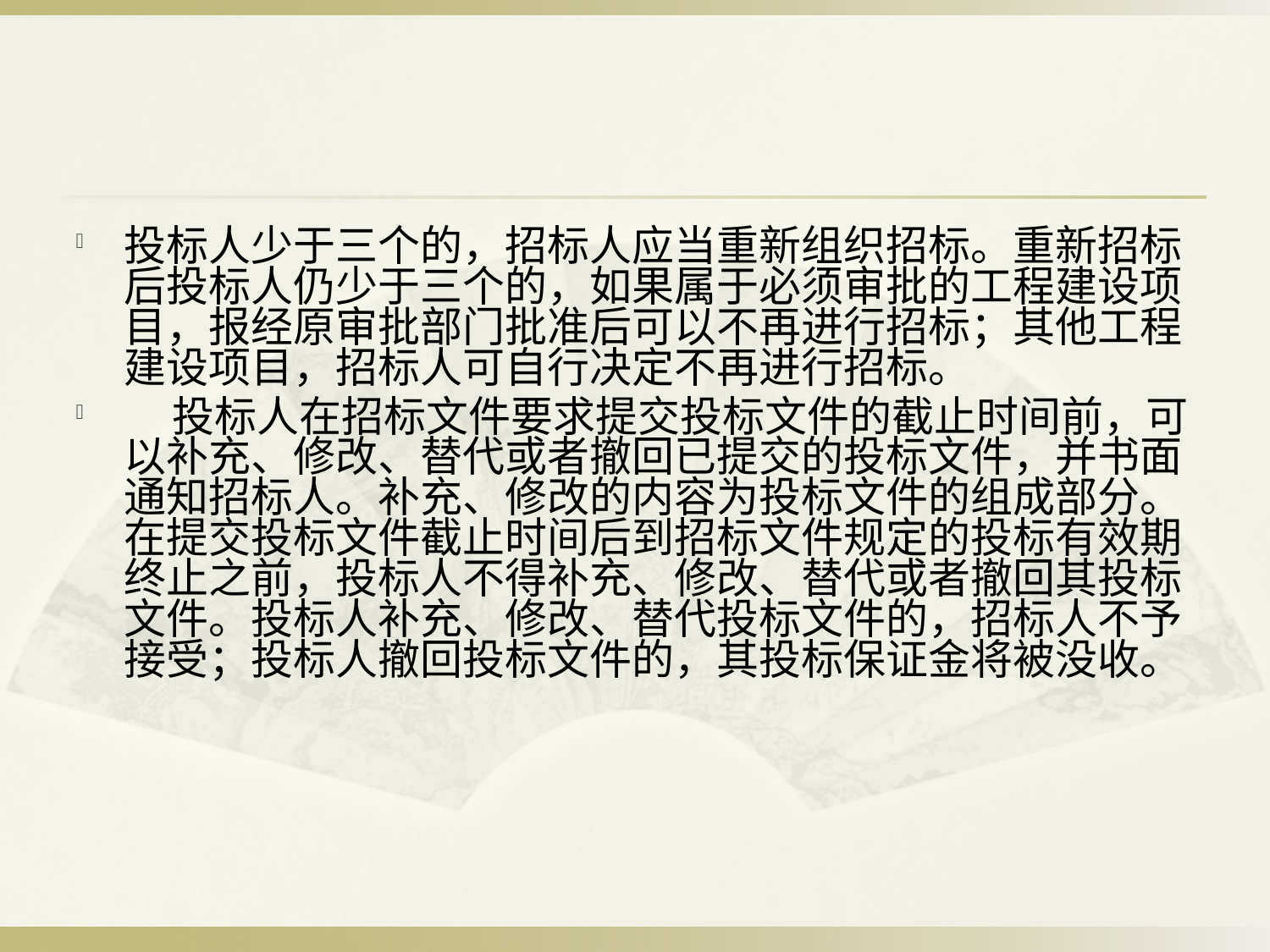

#
投标人少于三个的，招标人应当重新组织招标。重新招标后投标人仍少于三个的，如果属于必须审批的工程建设项目，报经原审批部门批准后可以不再进行招标；其他工程建设项目，招标人可自行决定不再进行招标。
    投标人在招标文件要求提交投标文件的截止时间前，可以补充、修改、替代或者撤回已提交的投标文件，并书面通知招标人。补充、修改的内容为投标文件的组成部分。在提交投标文件截止时间后到招标文件规定的投标有效期终止之前，投标人不得补充、修改、替代或者撤回其投标文件。投标人补充、修改、替代投标文件的，招标人不予接受；投标人撤回投标文件的，其投标保证金将被没收。